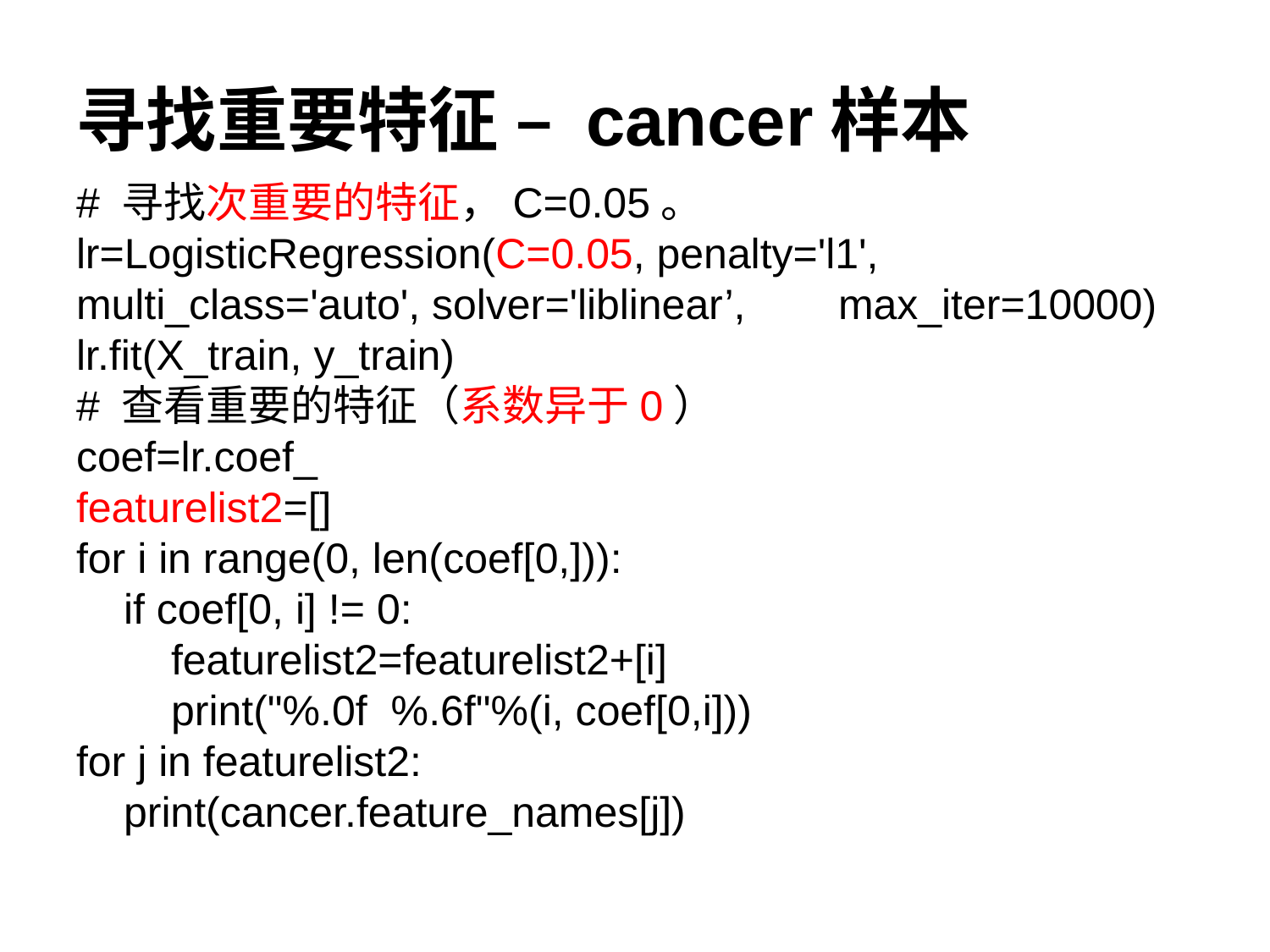

# 寻找重要特征 – cancer样本
# 寻找次重要的特征，C=0.05。
lr=LogisticRegression(C=0.05, penalty='l1', 	multi_class='auto', solver='liblinear’, 	max_iter=10000)
lr.fit(X_train, y_train)
# 查看重要的特征（系数异于0）
coef=lr.coef_
featurelist2=[]
for i in range(0, len(coef[0,])):
    if coef[0, i] != 0:
        featurelist2=featurelist2+[i]
        print("%.0f  %.6f"%(i, coef[0,i]))
for j in featurelist2:
    print(cancer.feature_names[j])